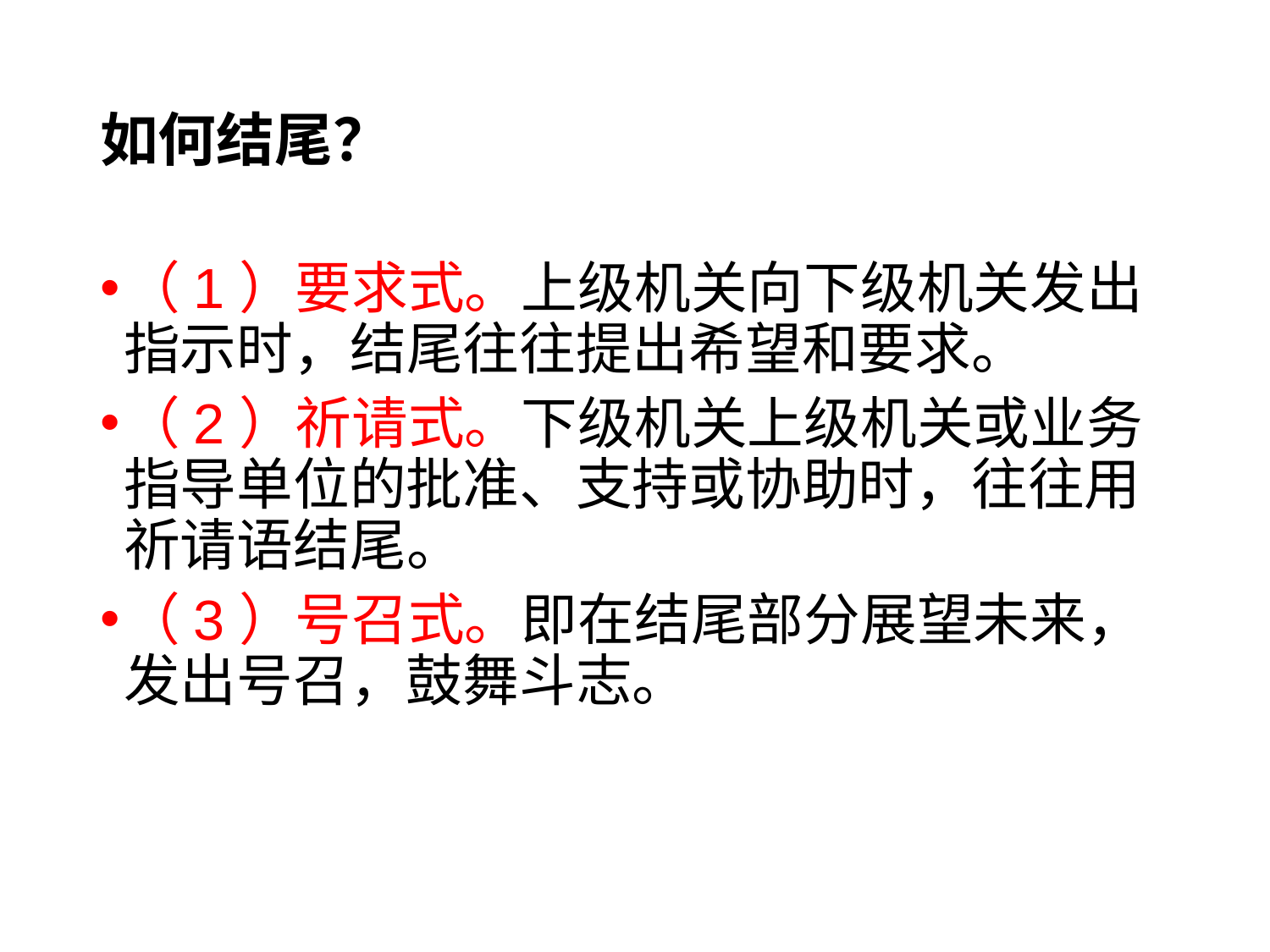

# 如何结尾？
（1）要求式。上级机关向下级机关发出指示时，结尾往往提出希望和要求。
（2）祈请式。下级机关上级机关或业务指导单位的批准、支持或协助时，往往用祈请语结尾。
（3）号召式。即在结尾部分展望未来，发出号召，鼓舞斗志。